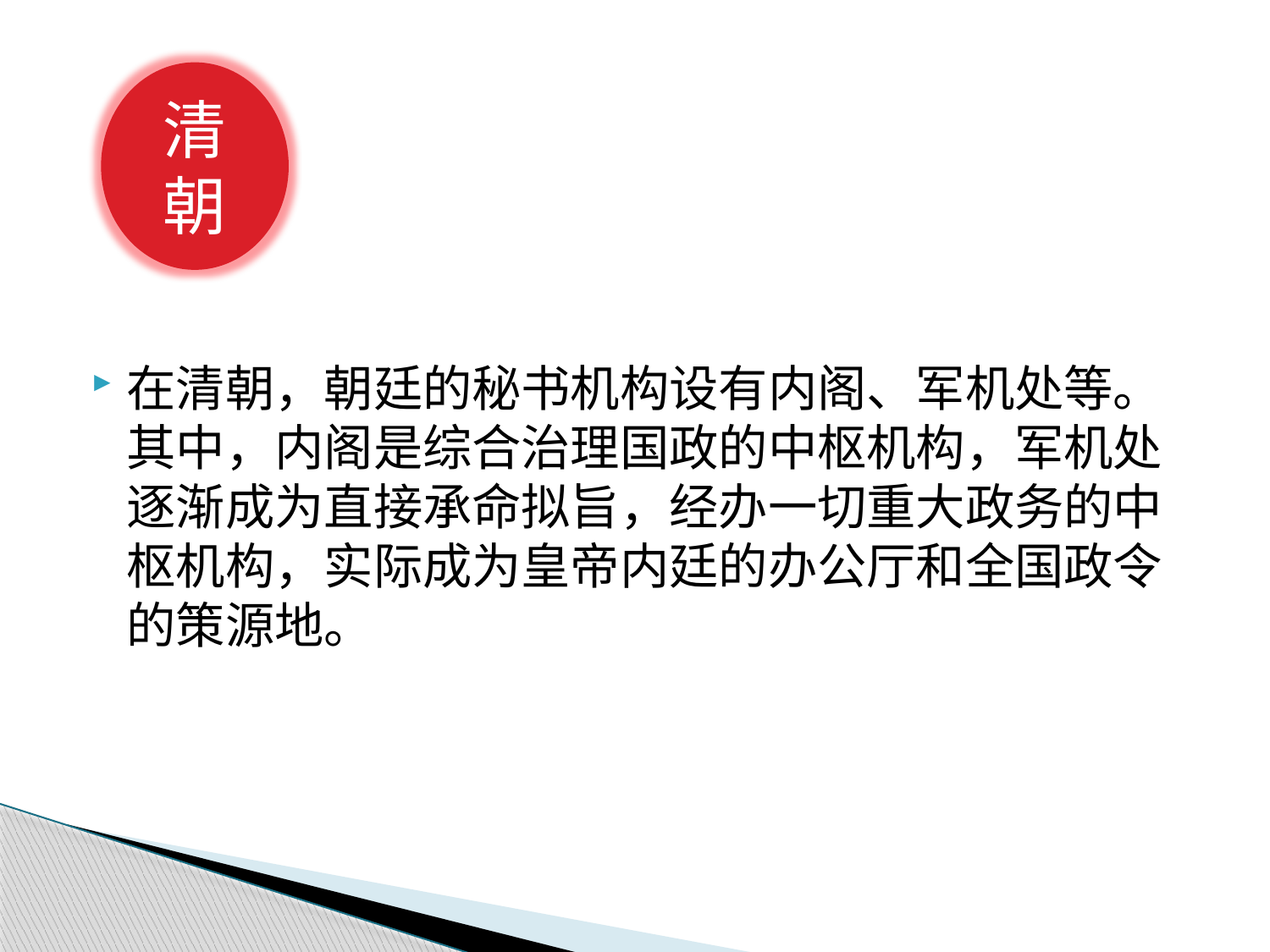

清朝

在清朝，朝廷的秘书机构设有内阁、军机处等。其中，内阁是综合治理国政的中枢机构，军机处逐渐成为直接承命拟旨，经办一切重大政务的中枢机构，实际成为皇帝内廷的办公厅和全国政令的策源地。